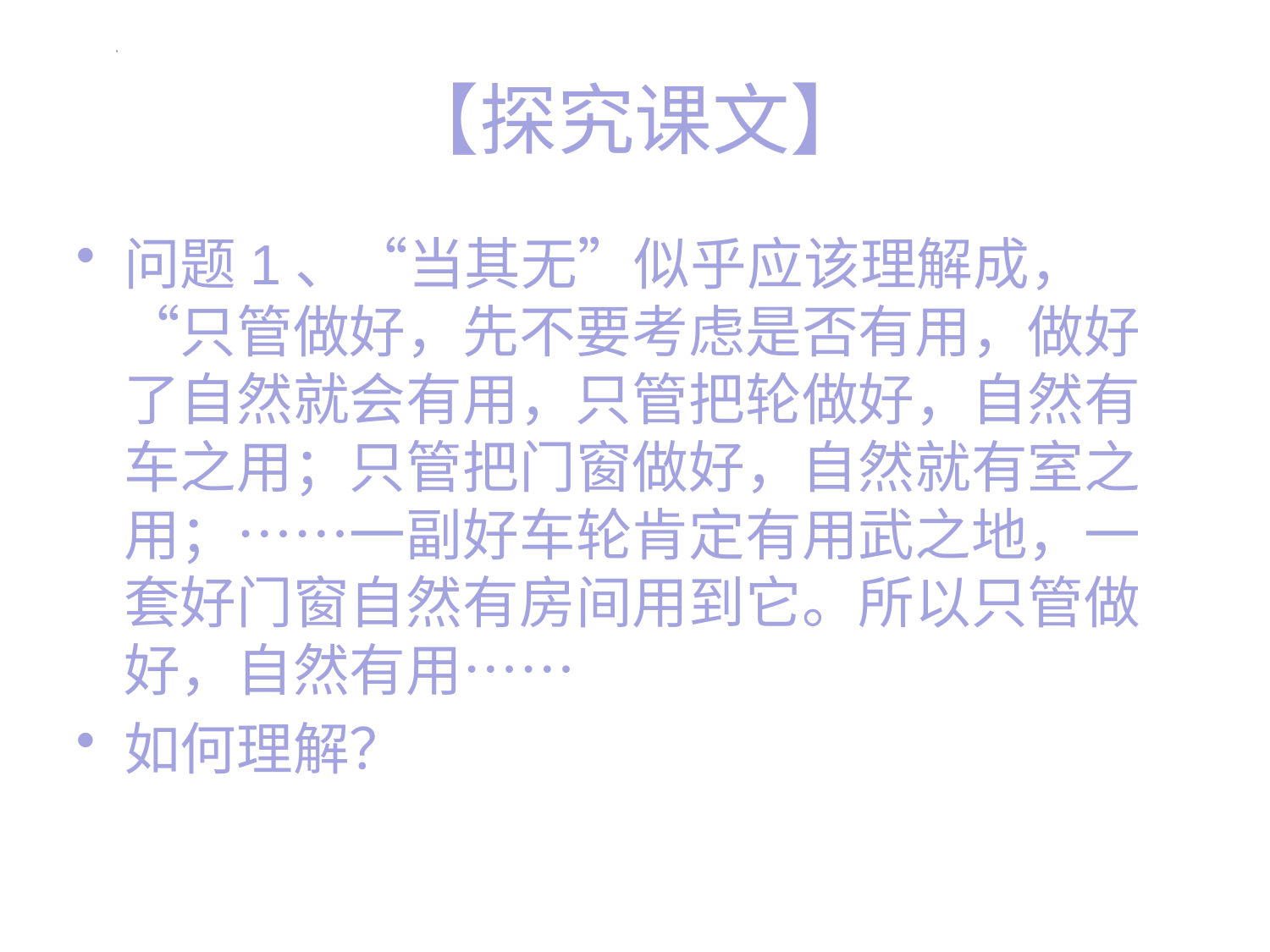

# 【探究课文】
问题1、“当其无”似乎应该理解成，“只管做好，先不要考虑是否有用，做好了自然就会有用，只管把轮做好，自然有车之用；只管把门窗做好，自然就有室之用；……一副好车轮肯定有用武之地，一套好门窗自然有房间用到它。所以只管做好，自然有用……
如何理解？